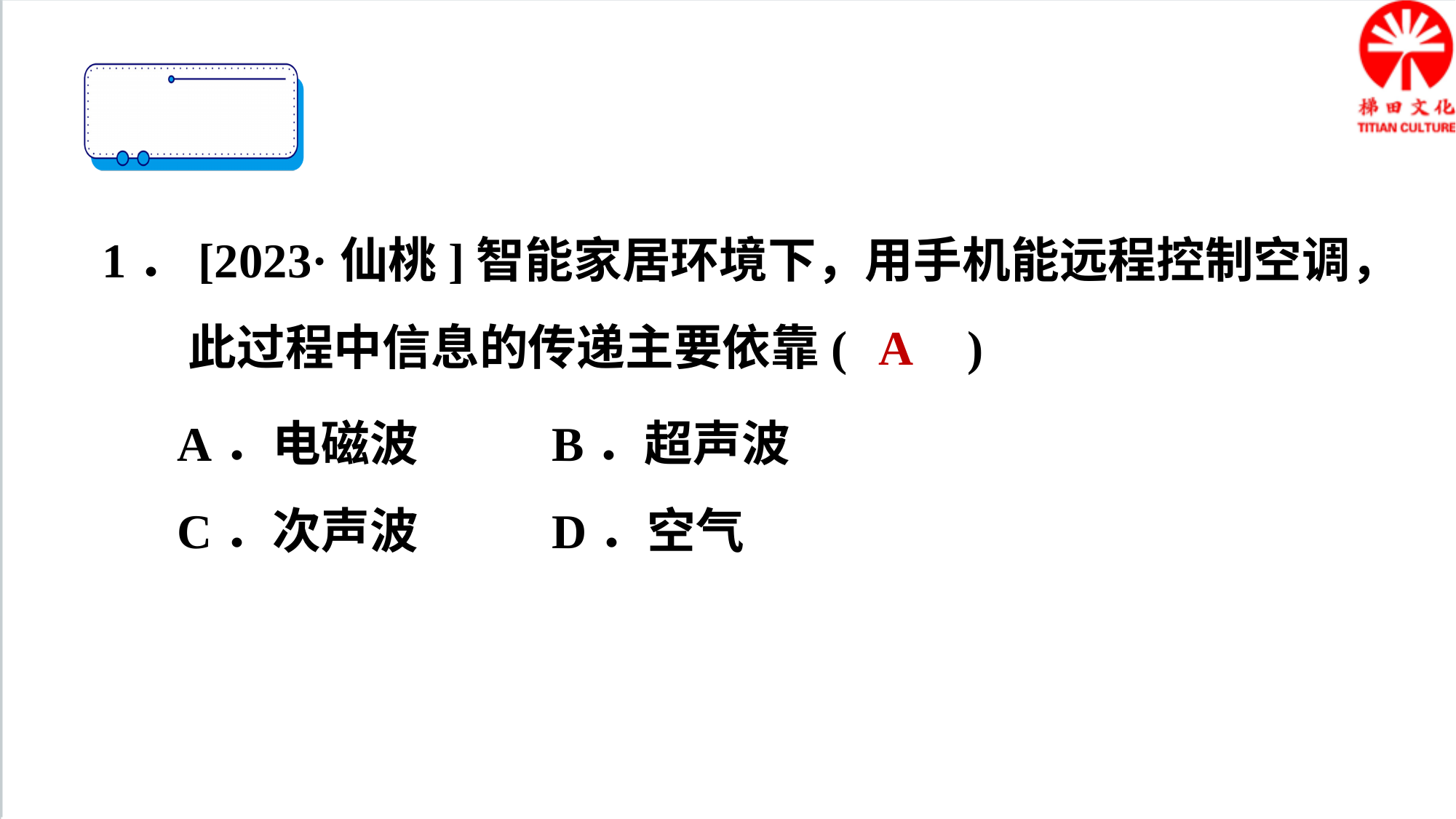

1．[2023·仙桃]智能家居环境下，用手机能远程控制空调，此过程中信息的传递主要依靠(　　)
A
A．电磁波           B．超声波
C．次声波           D．空气